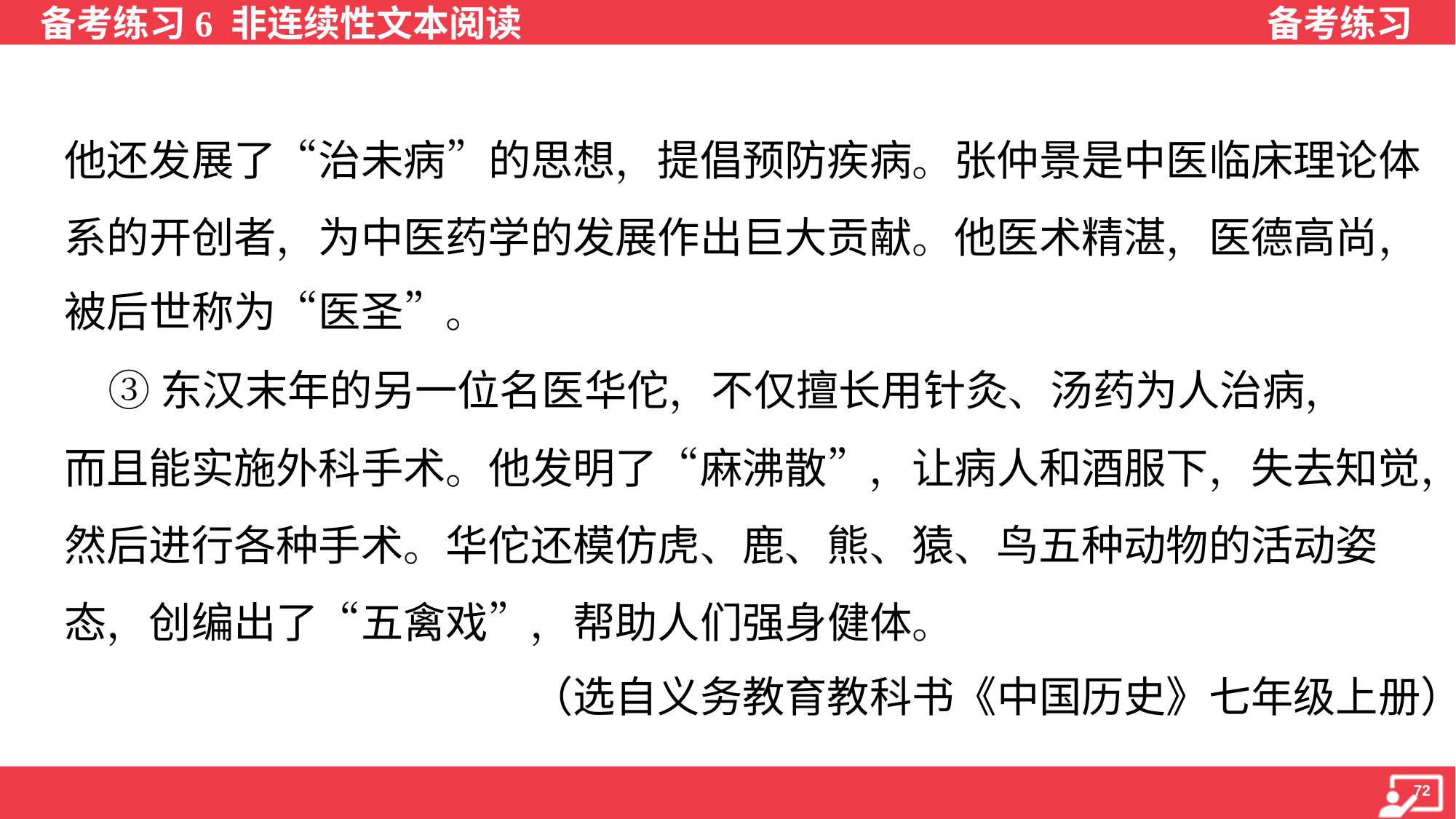

他还发展了“治未病”的思想，提倡预防疾病。张仲景是中医临床理论体
系的开创者，为中医药学的发展作出巨大贡献。他医术精湛，医德高尚，
被后世称为“医圣”。
    ③东汉末年的另一位名医华佗，不仅擅长用针灸、汤药为人治病，
而且能实施外科手术。他发明了“麻沸散”，让病人和酒服下，失去知觉，
然后进行各种手术。华佗还模仿虎、鹿、熊、猿、鸟五种动物的活动姿
态，创编出了“五禽戏”，帮助人们强身健体。
    （选自义务教育教科书《中国历史》七年级上册）